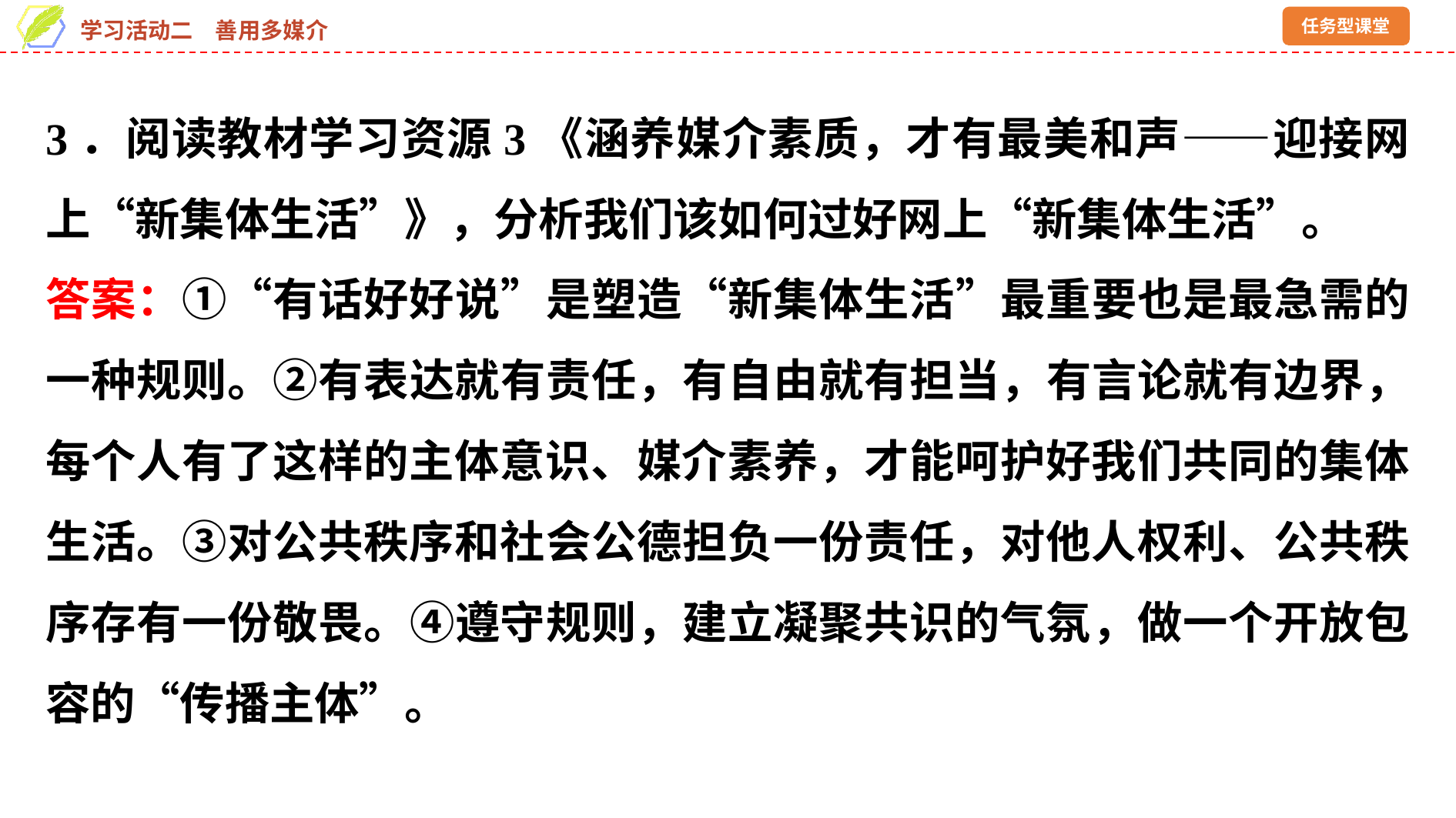

3．阅读教材学习资源3《涵养媒介素质，才有最美和声——迎接网上“新集体生活”》，分析我们该如何过好网上“新集体生活”。
答案：①“有话好好说”是塑造“新集体生活”最重要也是最急需的一种规则。②有表达就有责任，有自由就有担当，有言论就有边界，每个人有了这样的主体意识、媒介素养，才能呵护好我们共同的集体生活。③对公共秩序和社会公德担负一份责任，对他人权利、公共秩序存有一份敬畏。④遵守规则，建立凝聚共识的气氛，做一个开放包容的“传播主体”。